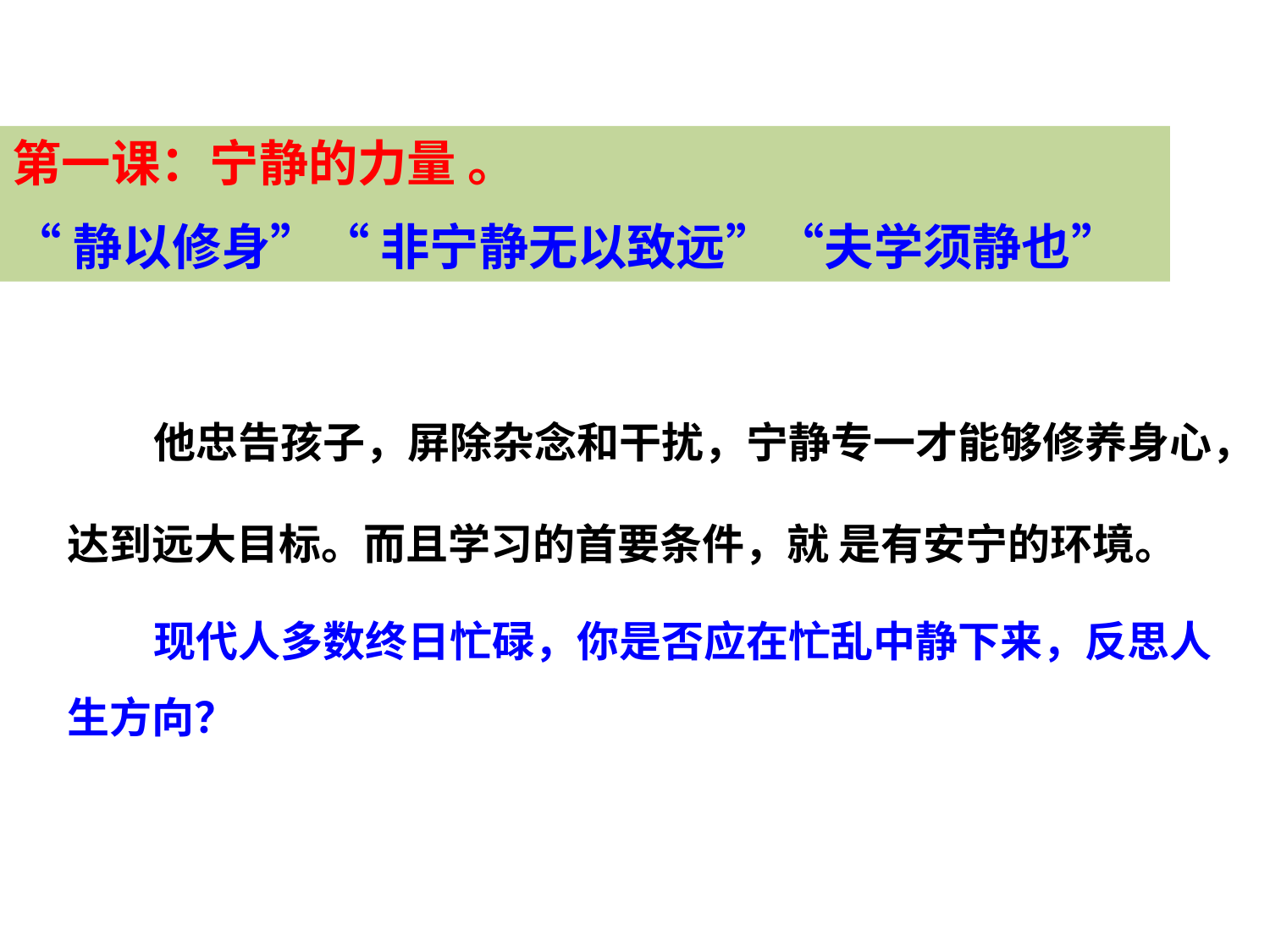

第一课：宁静的力量 。
“静以修身”“ 非宁静无以致远”“夫学须静也”
        他忠告孩子，屏除杂念和干扰，宁静专一才能够修养身心，达到远大目标。而且学习的首要条件，就 是有安宁的环境。
        现代人多数终日忙碌，你是否应在忙乱中静下来，反思人生方向？